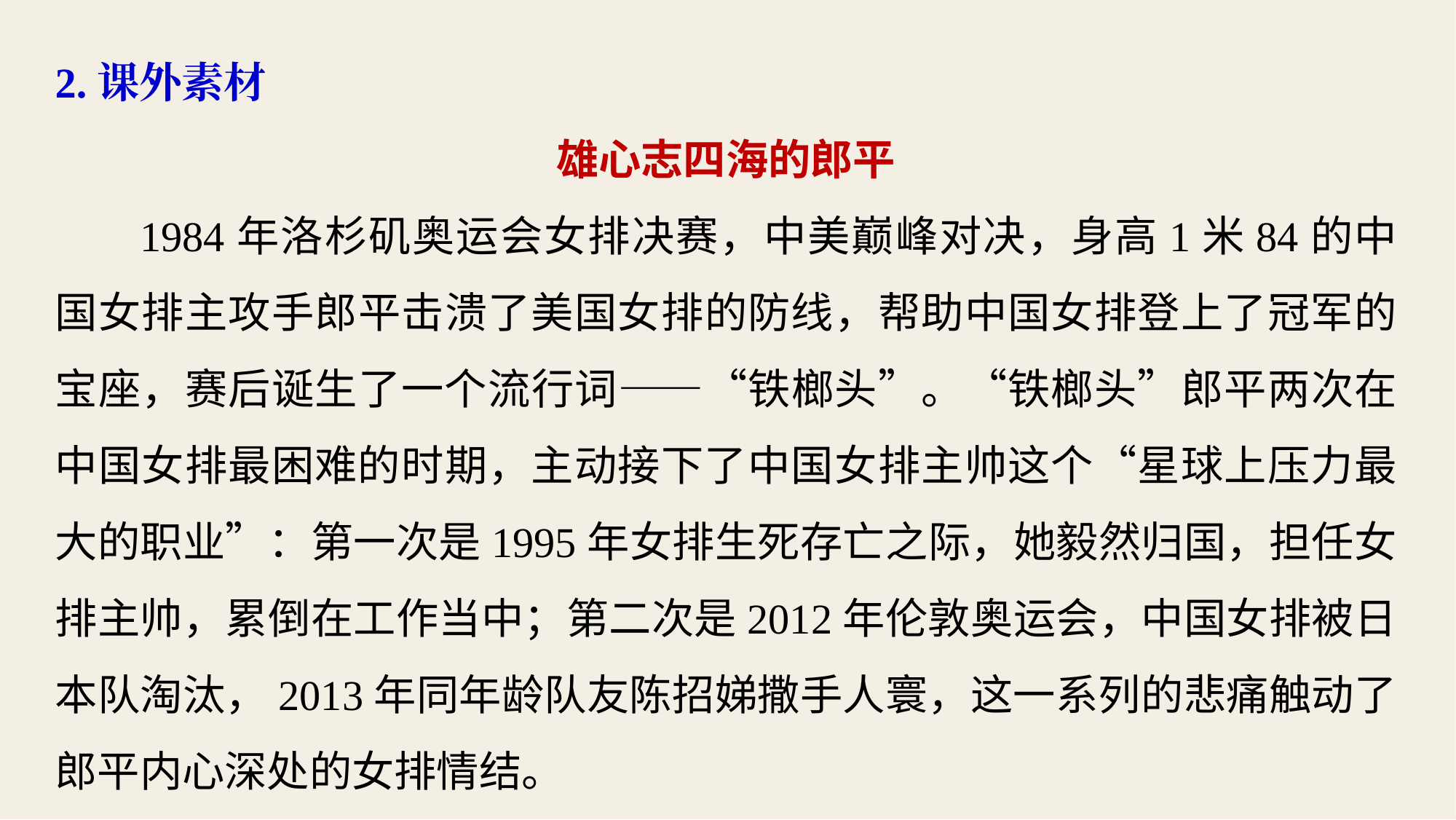

2.课外素材
雄心志四海的郎平
1984年洛杉矶奥运会女排决赛，中美巅峰对决，身高1米84的中国女排主攻手郎平击溃了美国女排的防线，帮助中国女排登上了冠军的宝座，赛后诞生了一个流行词——“铁榔头”。“铁榔头”郎平两次在中国女排最困难的时期，主动接下了中国女排主帅这个“星球上压力最大的职业”：第一次是1995年女排生死存亡之际，她毅然归国，担任女排主帅，累倒在工作当中；第二次是2012年伦敦奥运会，中国女排被日本队淘汰，2013年同年龄队友陈招娣撒手人寰，这一系列的悲痛触动了郎平内心深处的女排情结。